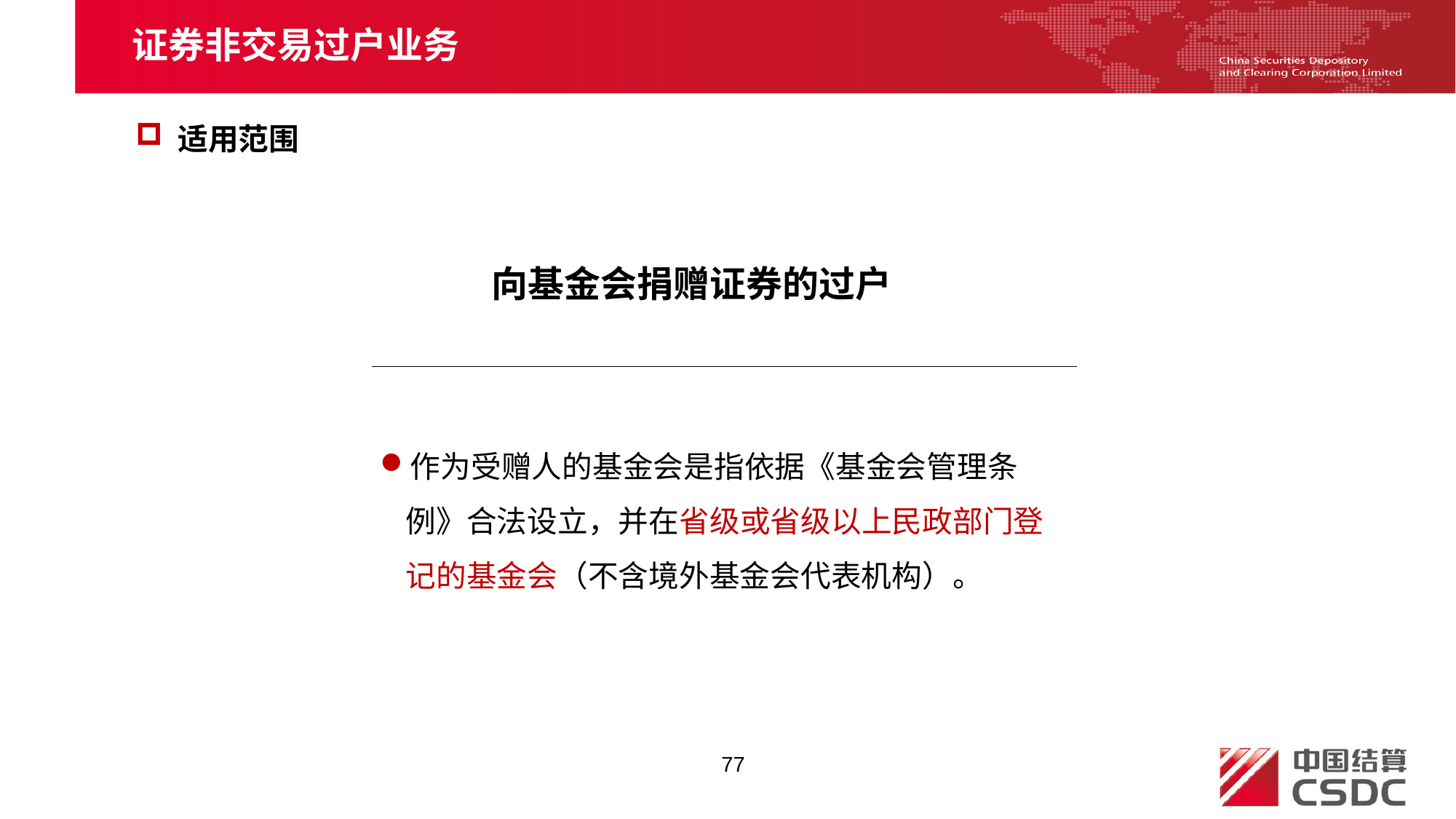

证券非交易过户业务
 适用范围
向基金会捐赠证券的过户
作为受赠人的基金会是指依据《基金会管理条例》合法设立，并在省级或省级以上民政部门登记的基金会（不含境外基金会代表机构）。
77